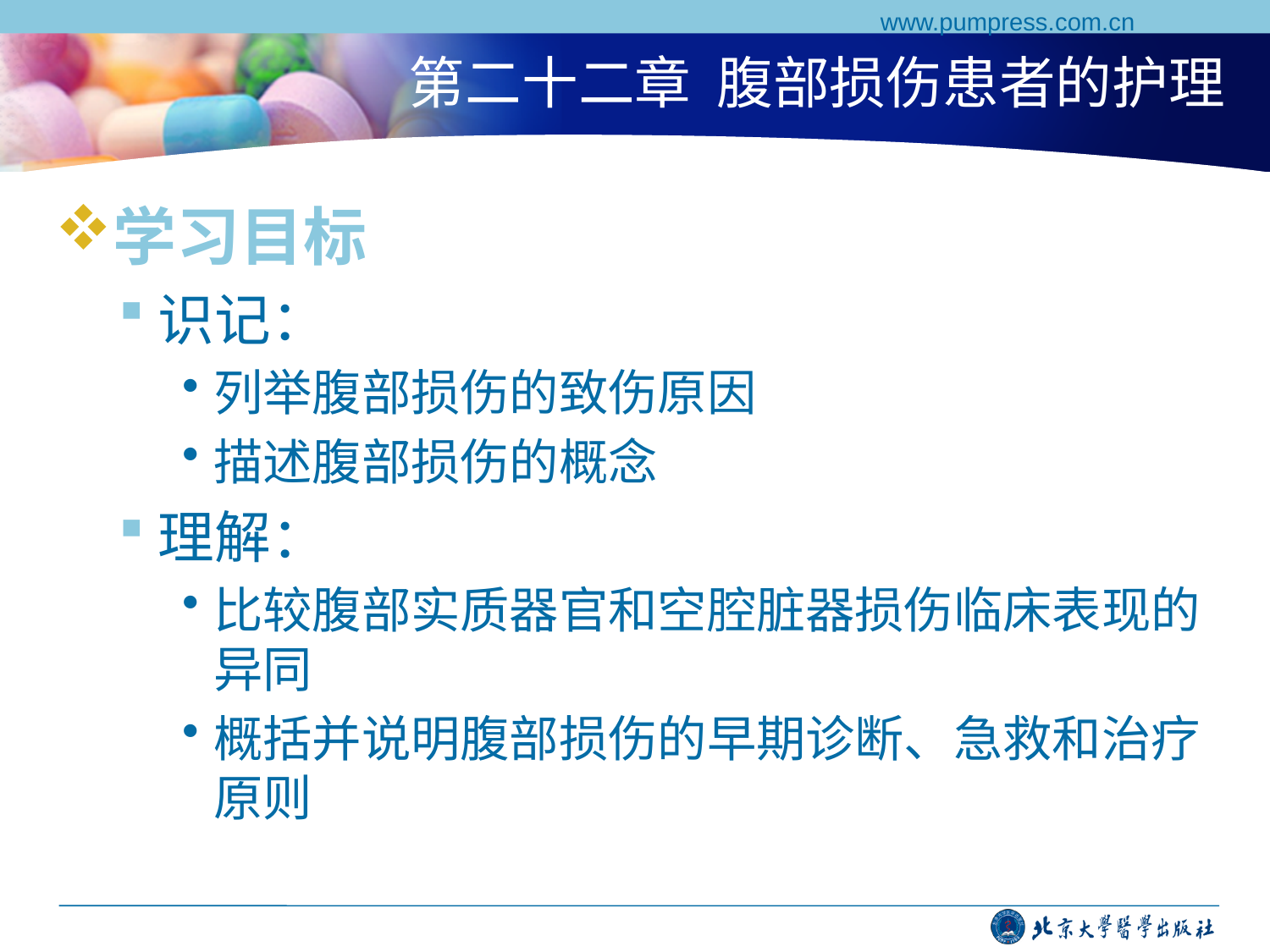

www.pumpress.com.cn
# 第二十二章  腹部损伤患者的护理
学习目标
识记：
列举腹部损伤的致伤原因
描述腹部损伤的概念
理解：
比较腹部实质器官和空腔脏器损伤临床表现的异同
概括并说明腹部损伤的早期诊断、急救和治疗原则